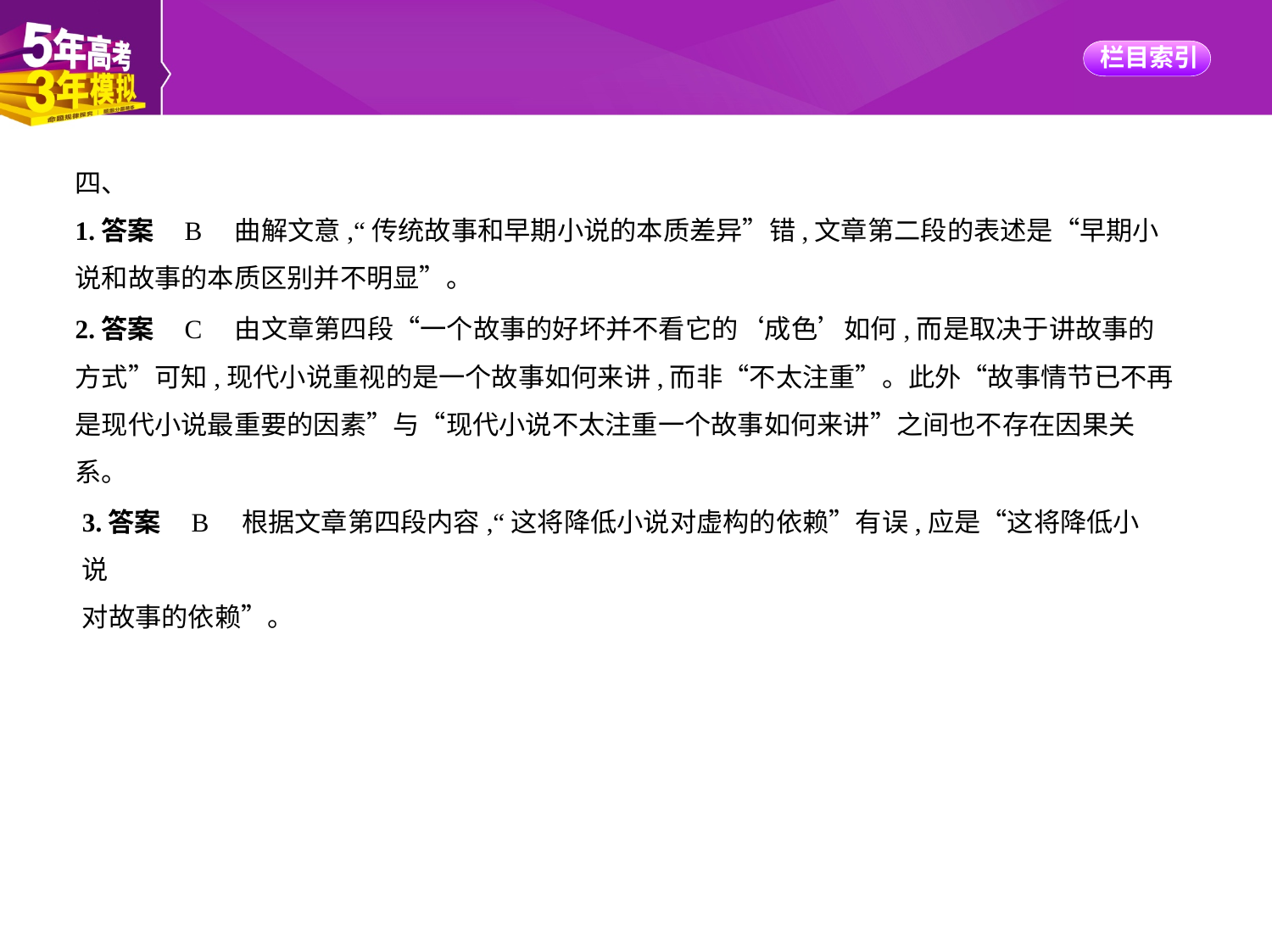

四、
1.答案    B　曲解文意,“传统故事和早期小说的本质差异”错,文章第二段的表述是“早期小
说和故事的本质区别并不明显”。
2.答案    C　由文章第四段“一个故事的好坏并不看它的‘成色’如何,而是取决于讲故事的
方式”可知,现代小说重视的是一个故事如何来讲,而非“不太注重”。此外“故事情节已不再
是现代小说最重要的因素”与“现代小说不太注重一个故事如何来讲”之间也不存在因果关
系。
3.答案    B　根据文章第四段内容,“这将降低小说对虚构的依赖”有误,应是“这将降低小说
对故事的依赖”。